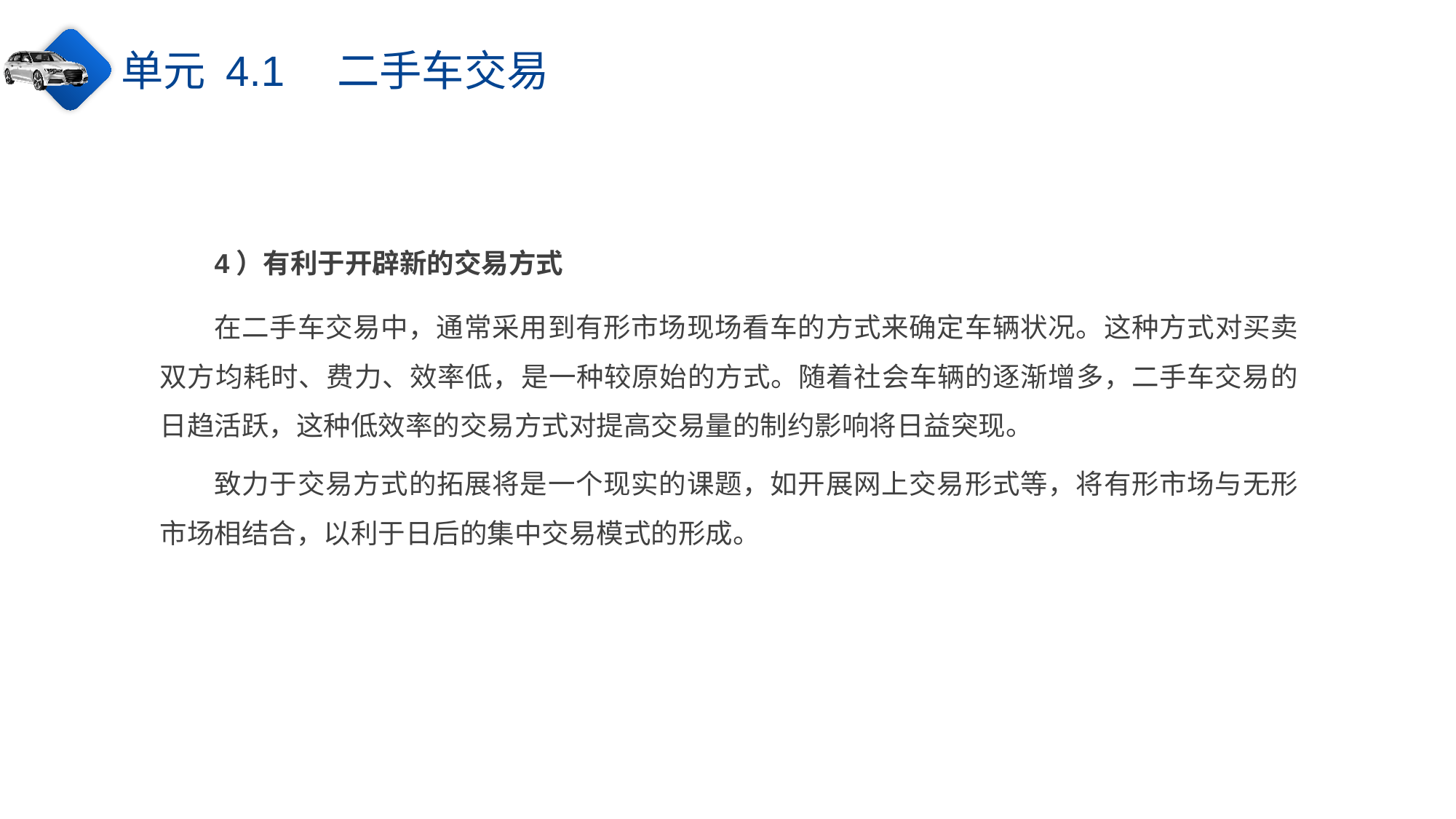

单元 4.1　二手车交易
4）有利于开辟新的交易方式
在二手车交易中，通常采用到有形市场现场看车的方式来确定车辆状况。这种方式对买卖双方均耗时、费力、效率低，是一种较原始的方式。随着社会车辆的逐渐增多，二手车交易的日趋活跃，这种低效率的交易方式对提高交易量的制约影响将日益突现。
致力于交易方式的拓展将是一个现实的课题，如开展网上交易形式等，将有形市场与无形市场相结合，以利于日后的集中交易模式的形成。